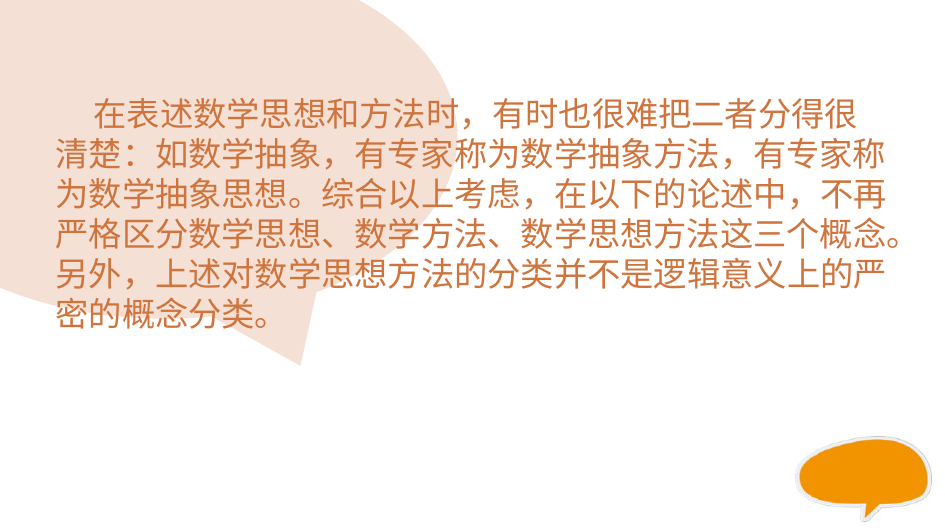

#

    在表述数学思想和方法时，有时也很难把二者分得很清楚：如数学抽象，有专家称为数学抽象方法，有专家称为数学抽象思想。综合以上考虑，在以下的论述中，不再严格区分数学思想、数学方法、数学思想方法这三个概念。另外，上述对数学思想方法的分类并不是逻辑意义上的严密的概念分类。